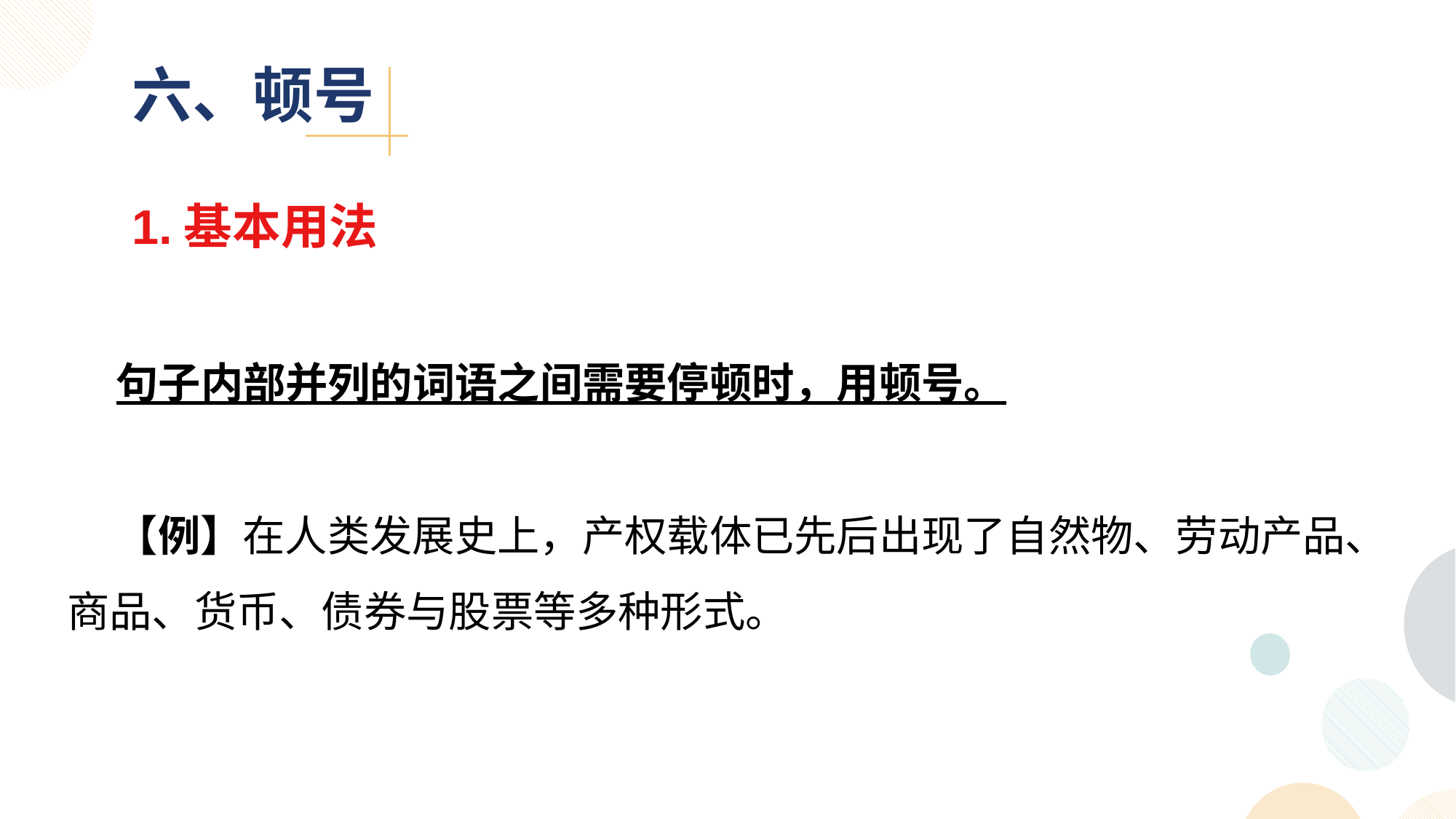

六、顿号
1.基本用法
    句子内部并列的词语之间需要停顿时，用顿号。

    【例】在人类发展史上，产权载体已先后出现了自然物、劳动产品、商品、货币、债券与股票等多种形式。